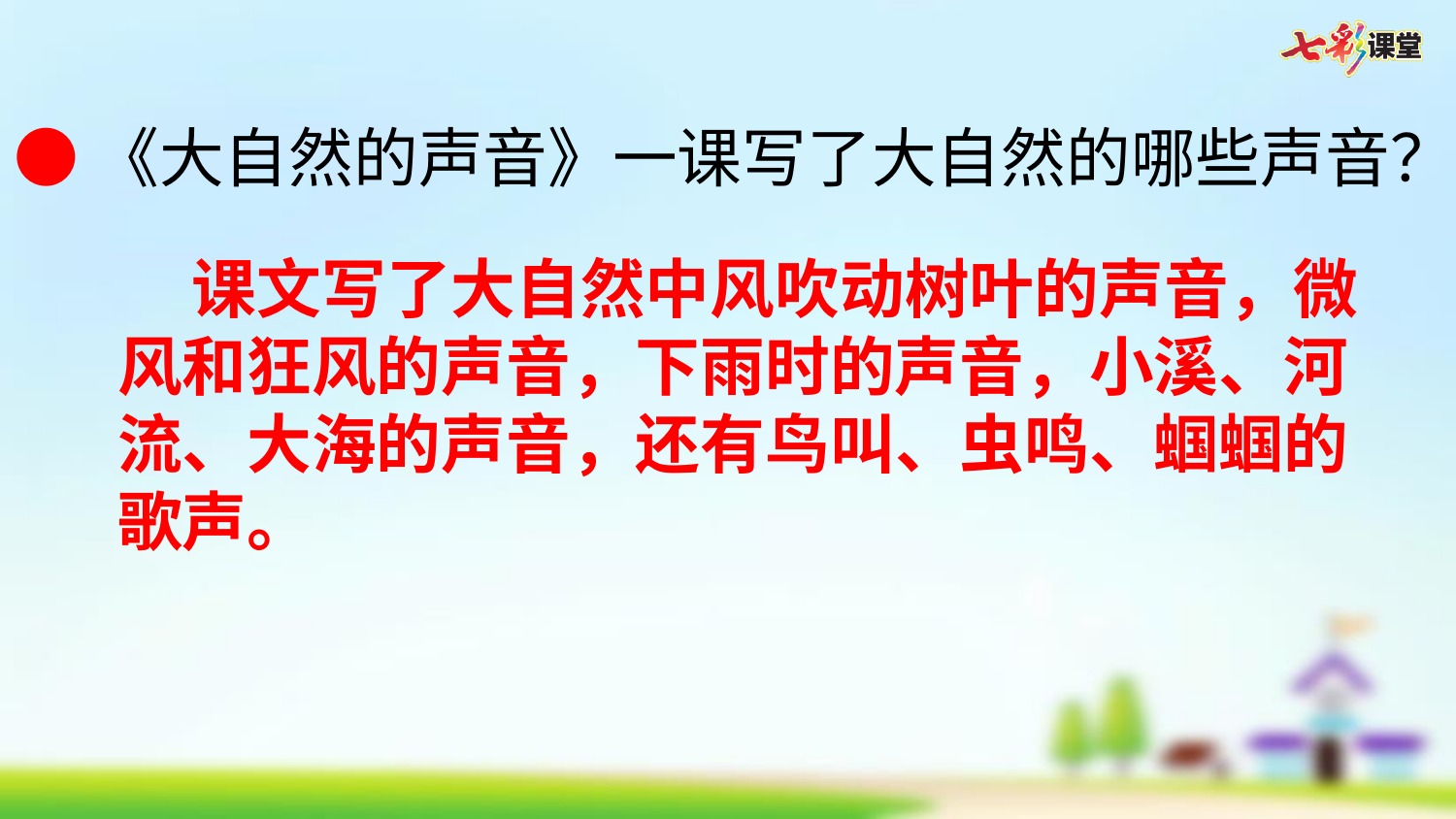

●《大自然的声音》一课写了大自然的哪些声音？
    课文写了大自然中风吹动树叶的声音，微风和狂风的声音，下雨时的声音，小溪、河流、大海的声音，还有鸟叫、虫鸣、蝈蝈的歌声。